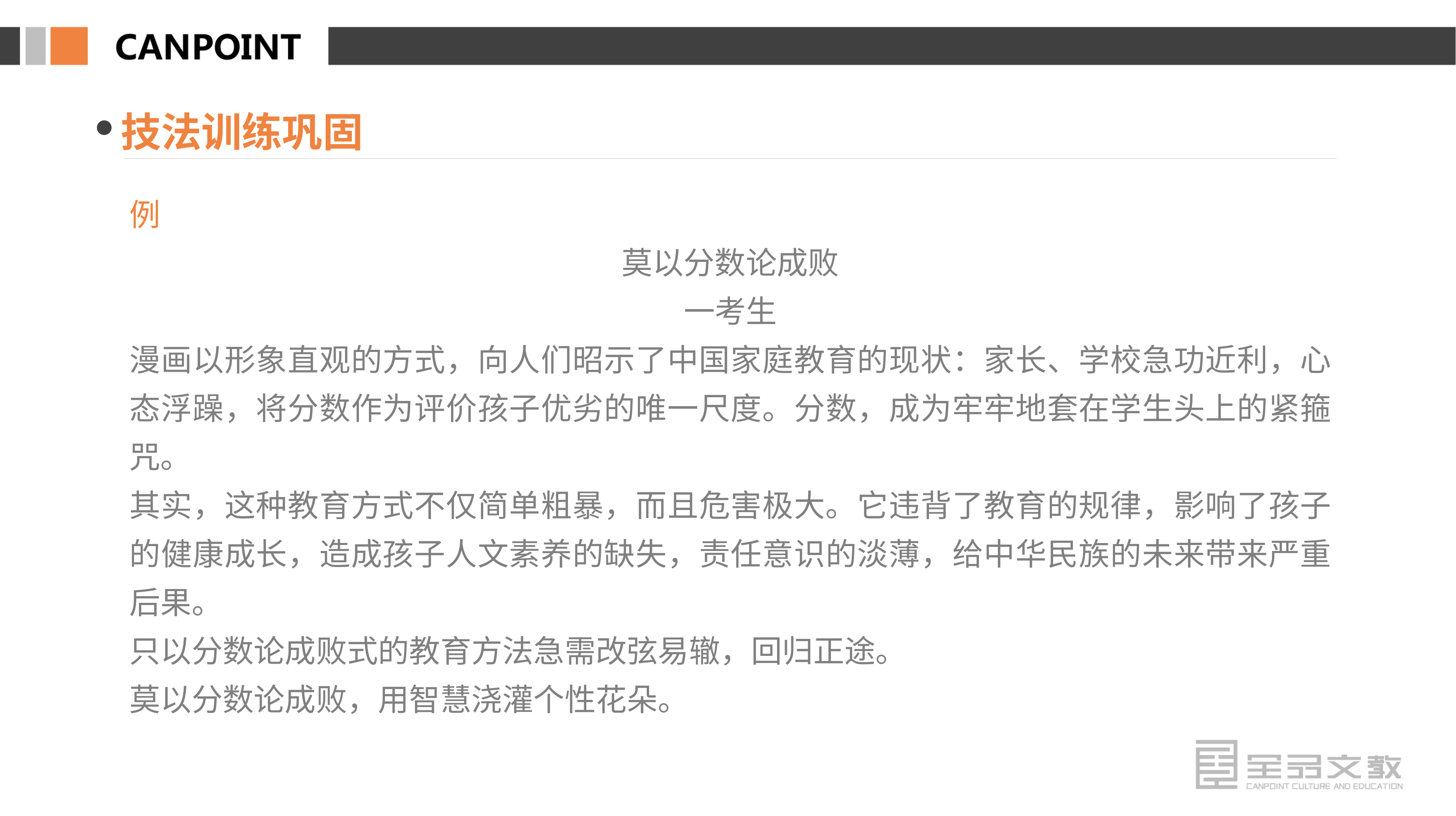

技法训练巩固

例
莫以分数论成败
一考生
漫画以形象直观的方式，向人们昭示了中国家庭教育的现状：家长、学校急功近利，心态浮躁，将分数作为评价孩子优劣的唯一尺度。分数，成为牢牢地套在学生头上的紧箍咒。
其实，这种教育方式不仅简单粗暴，而且危害极大。它违背了教育的规律，影响了孩子的健康成长，造成孩子人文素养的缺失，责任意识的淡薄，给中华民族的未来带来严重后果。
只以分数论成败式的教育方法急需改弦易辙，回归正途。
莫以分数论成败，用智慧浇灌个性花朵。